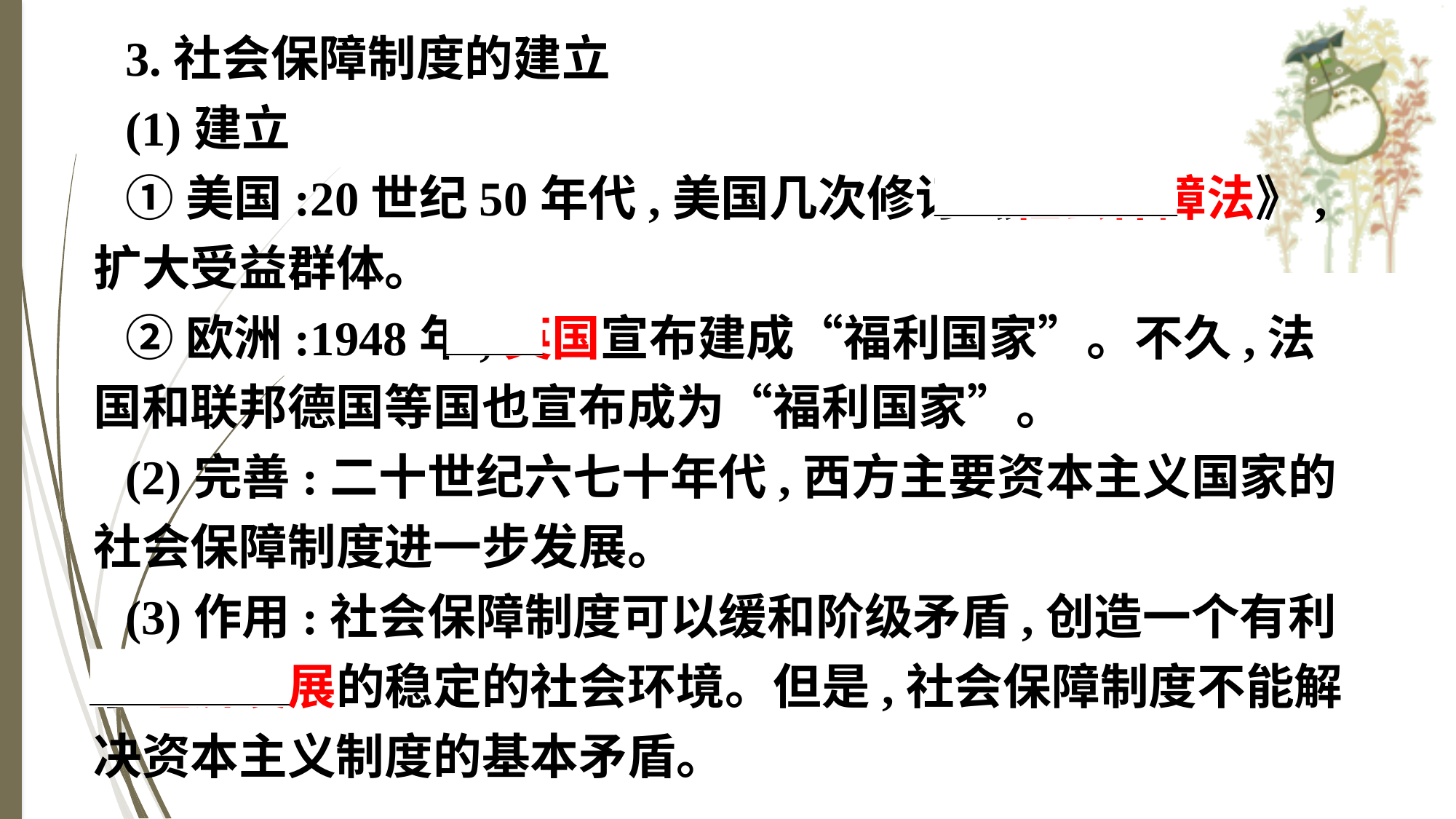

3.社会保障制度的建立
(1)建立
①美国:20世纪50年代,美国几次修订《社会保障法》,扩大受益群体。
②欧洲:1948年,英国宣布建成“福利国家”。不久,法国和联邦德国等国也宣布成为“福利国家”。
(2)完善:二十世纪六七十年代,西方主要资本主义国家的社会保障制度进一步发展。
(3)作用:社会保障制度可以缓和阶级矛盾,创造一个有利于经济发展的稳定的社会环境。但是,社会保障制度不能解决资本主义制度的基本矛盾。